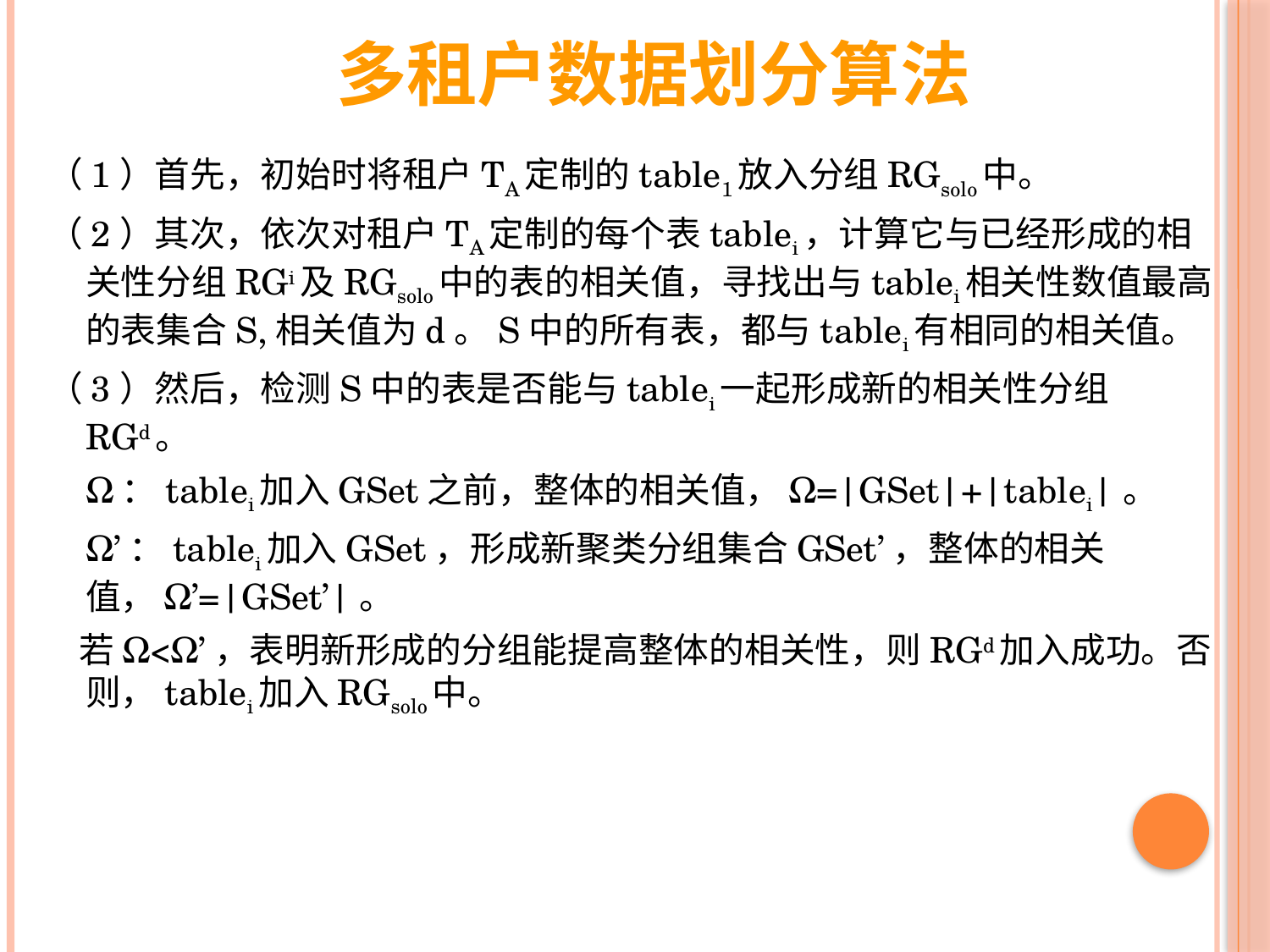

# 多租户数据划分算法
（1）首先，初始时将租户TA定制的table1放入分组RGsolo中。
（2）其次，依次对租户TA定制的每个表tablei，计算它与已经形成的相关性分组RGi及RGsolo中的表的相关值，寻找出与tablei相关性数值最高的表集合S,相关值为d。S中的所有表，都与tablei有相同的相关值。
（3）然后，检测S中的表是否能与tablei一起形成新的相关性分组RGd。
    Ω：tablei加入GSet之前，整体的相关值，Ω=|GSet|+|tablei|。
    Ω’：tablei加入GSet，形成新聚类分组集合GSet’，整体的相关值，Ω’=|GSet’|。
   若Ω<Ω’，表明新形成的分组能提高整体的相关性，则RGd加入成功。否则，tablei加入RGsolo中。